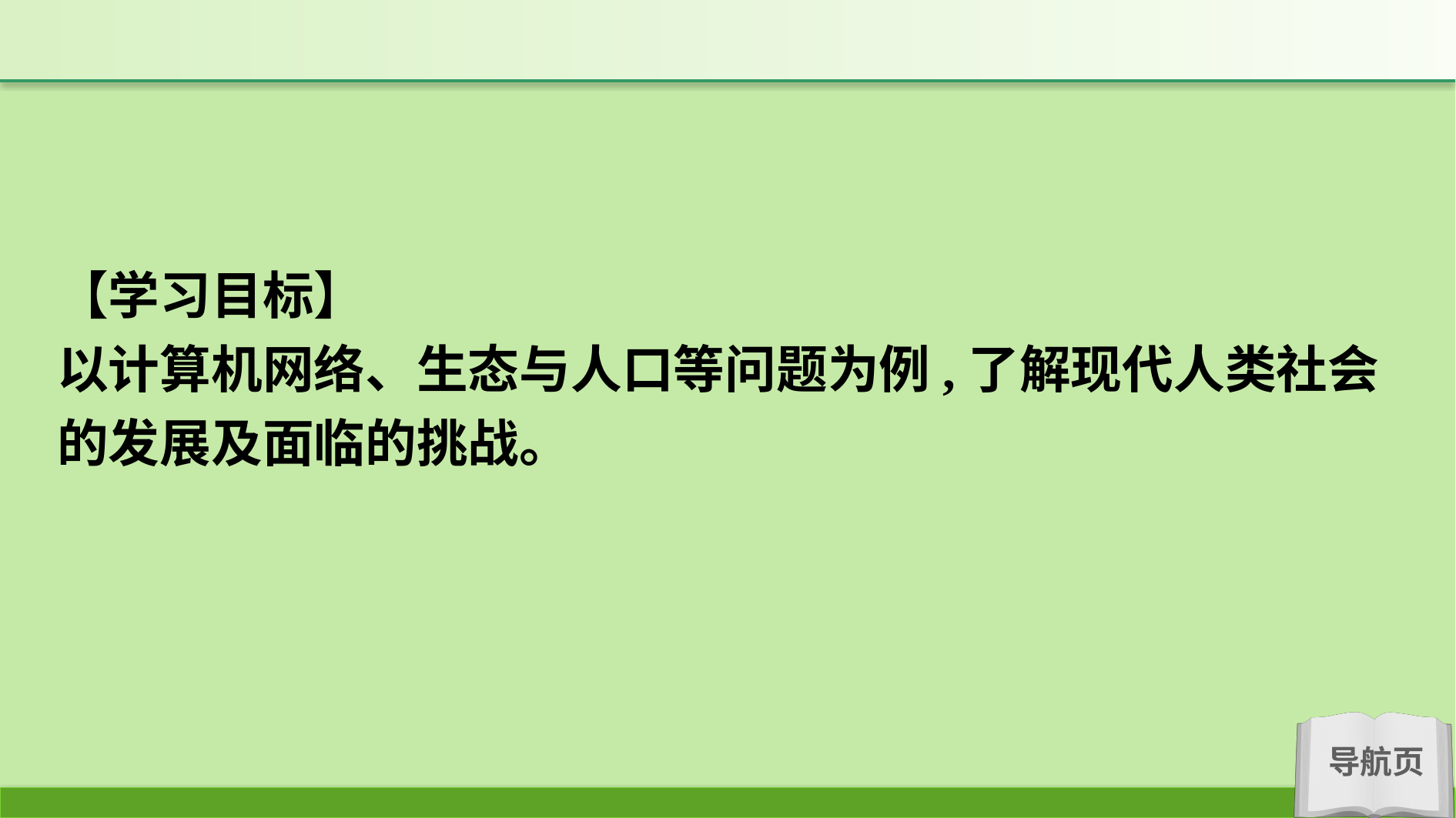

【学习目标】
以计算机网络、生态与人口等问题为例,了解现代人类社会的发展及面临的挑战。